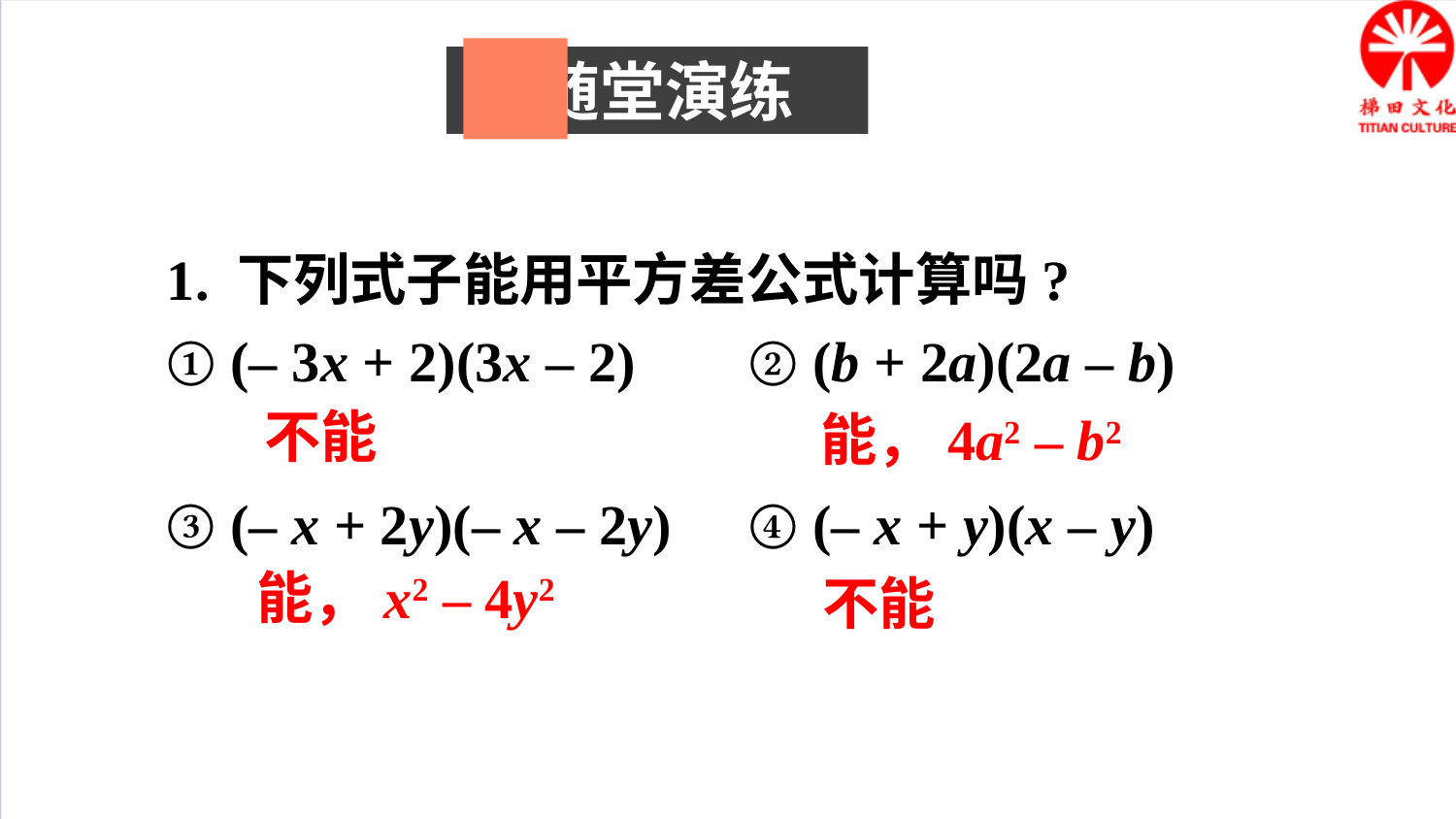

随堂演练
1. 下列式子能用平方差公式计算吗?
① (– 3x + 2)(3x – 2) 	② (b + 2a)(2a – b)

③ (– x + 2y)(– x – 2y)	④ (– x + y)(x – y)
不能
能，4a2 – b2
能，x2 – 4y2
不能